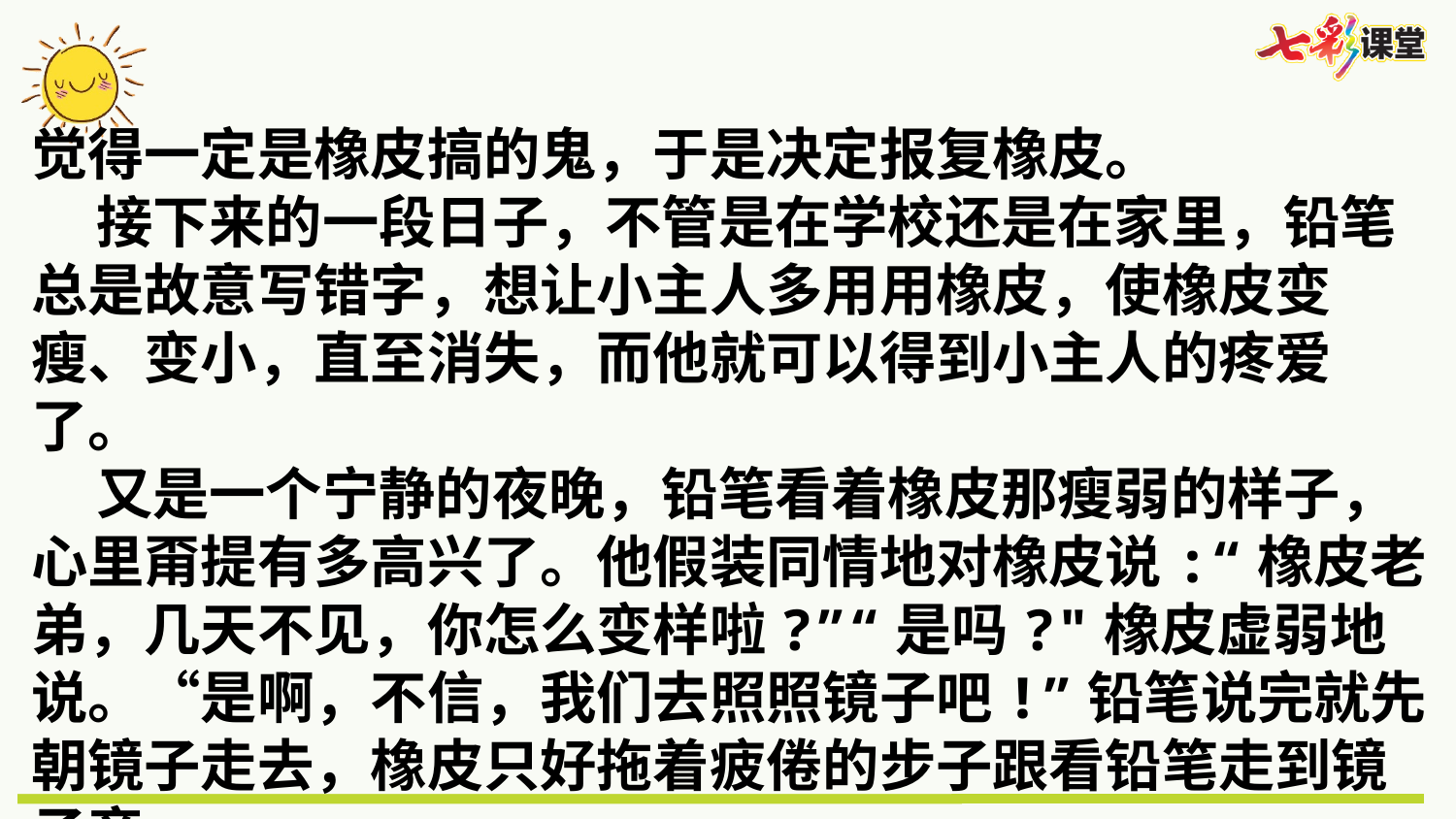

觉得一定是橡皮搞的鬼，于是决定报复橡皮。
    接下来的一段日子，不管是在学校还是在家里，铅笔总是故意写错字，想让小主人多用用橡皮，使橡皮变瘦、变小，直至消失，而他就可以得到小主人的疼爱了。
    又是一个宁静的夜晚，铅笔看着橡皮那瘦弱的样子，心里甭提有多高兴了。他假装同情地对橡皮说:“橡皮老弟，几天不见，你怎么变样啦?”“是吗?"橡皮虚弱地说。“是啊，不信，我们去照照镜子吧!”铅笔说完就先朝镜子走去，橡皮只好拖着疲倦的步子跟看铅笔走到镜子旁……